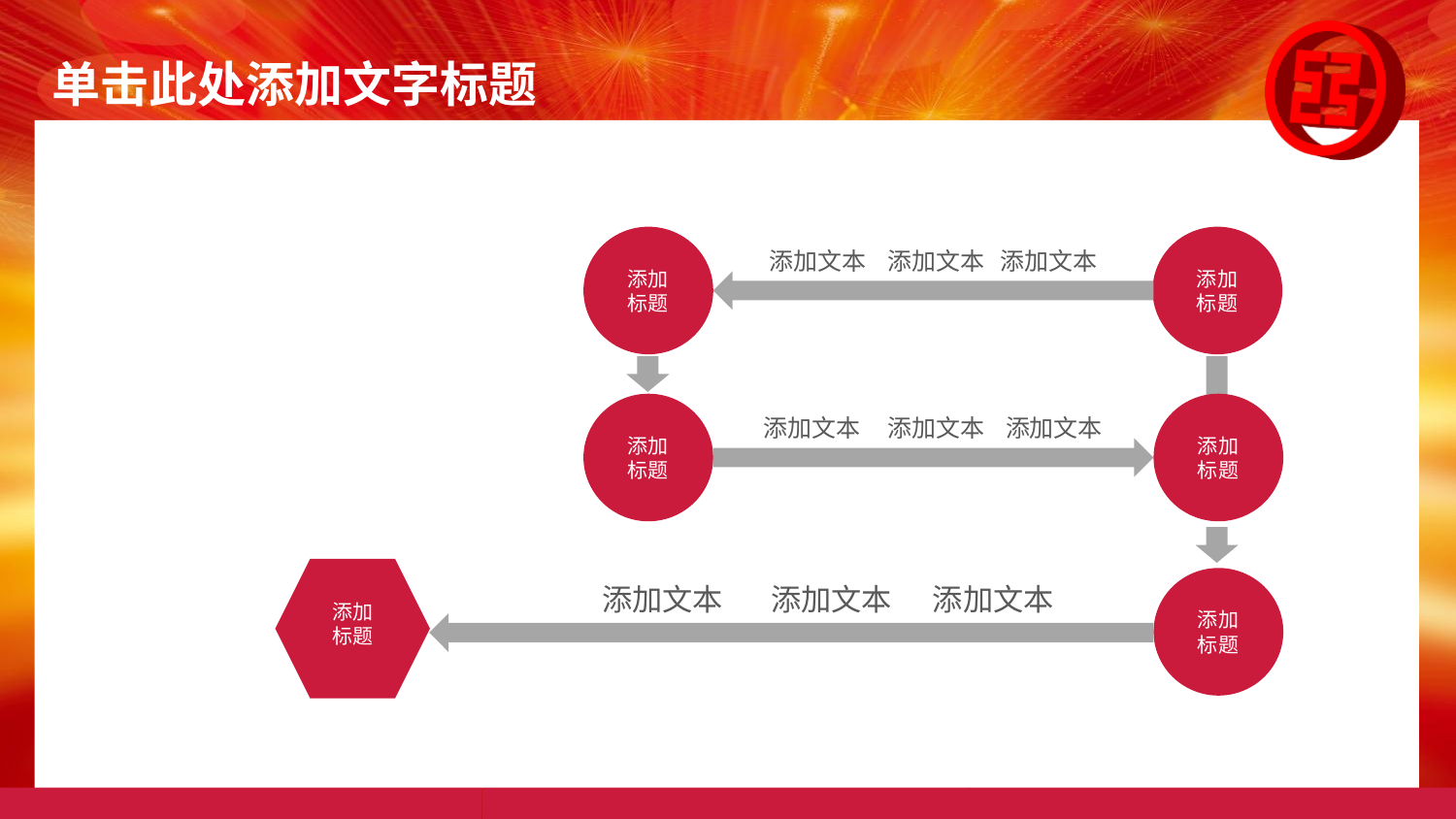

添加
标题
添加
标题
添加文本    添加文本   添加文本

添加
标题
添加
标题
添加文本     添加文本    添加文本

添加文本       添加文本      添加文本

添加
标题
添加
标题